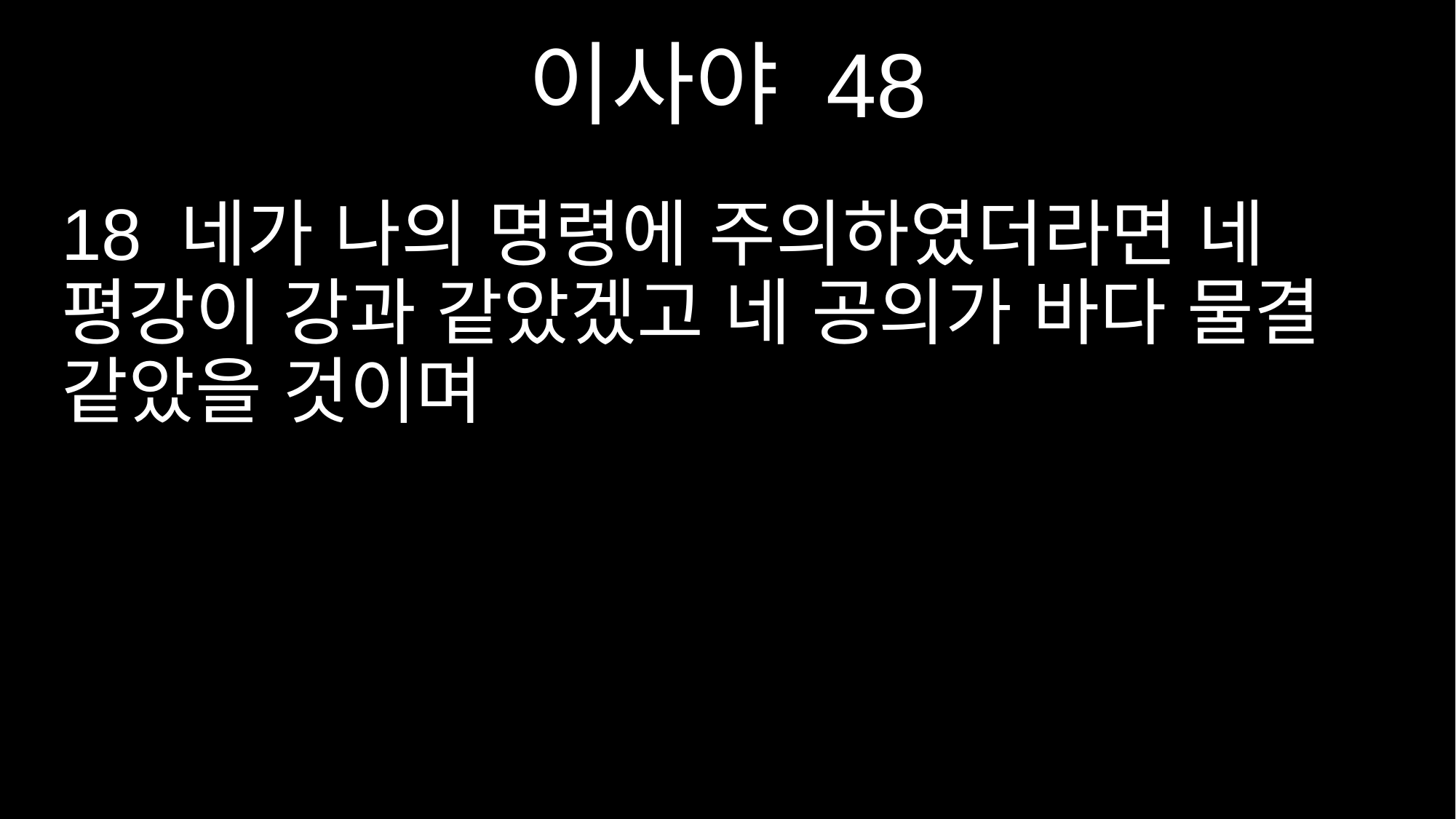

이사야 48
18 네가 나의 명령에 주의하였더라면 네 평강이 강과 같았겠고 네 공의가 바다 물결 같았을 것이며